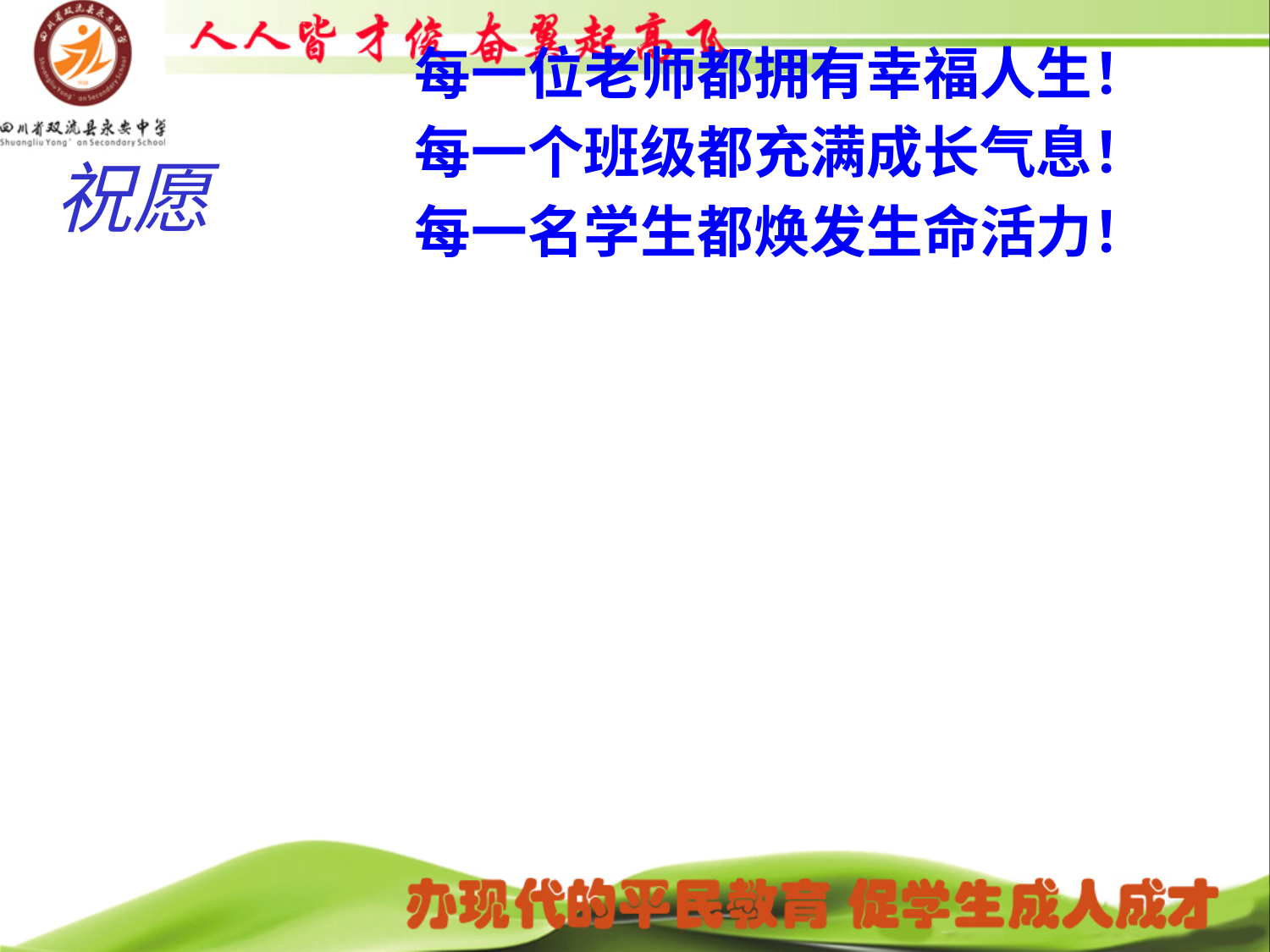

每一位老师都拥有幸福人生！
每一个班级都充满成长气息！
每一名学生都焕发生命活力！
# 祝愿